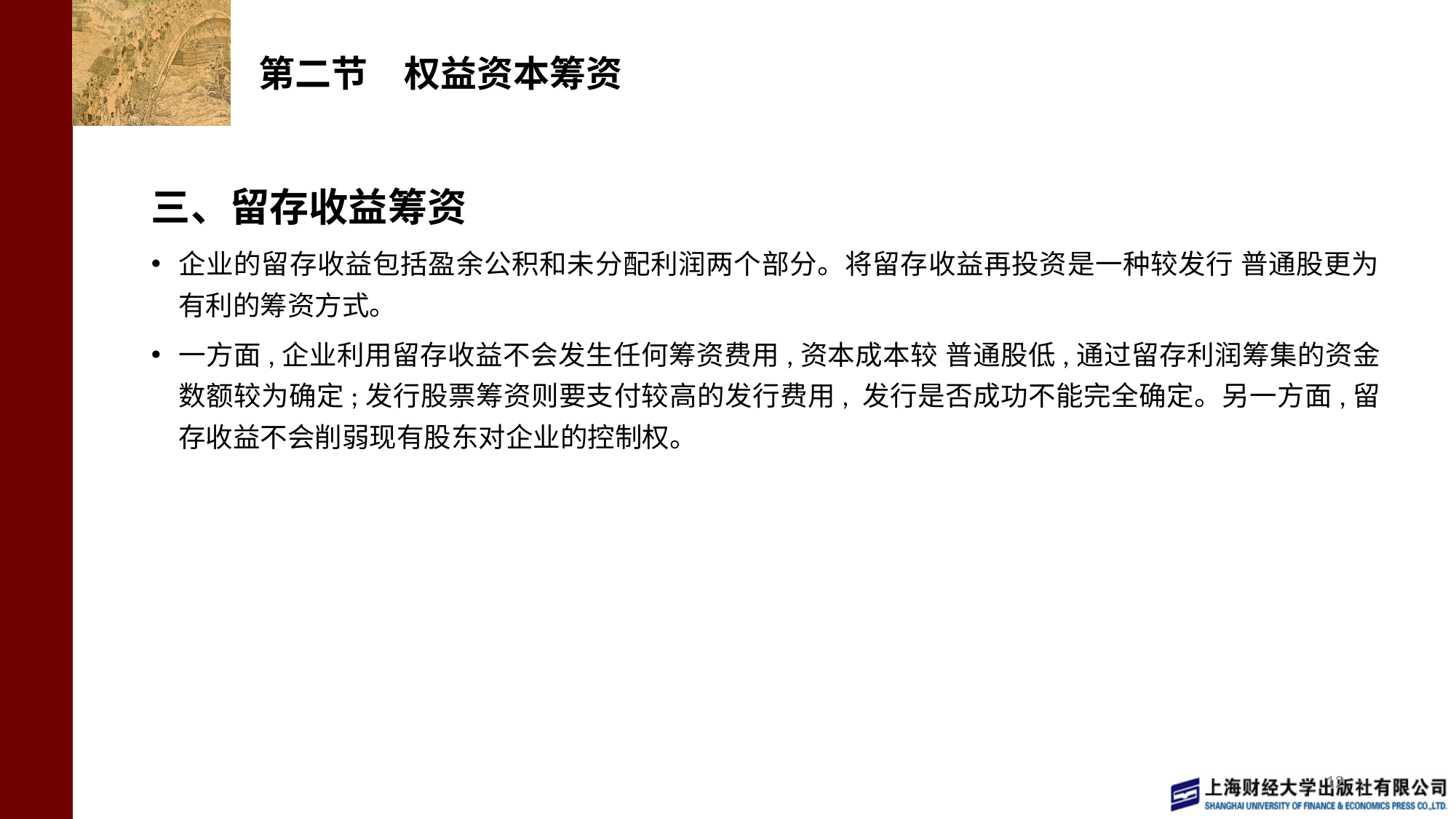

# 第二节　权益资本筹资
三、留存收益筹资
企业的留存收益包括盈余公积和未分配利润两个部分。将留存收益再投资是一种较发行 普通股更为有利的筹资方式。
一方面,企业利用留存收益不会发生任何筹资费用,资本成本较 普通股低,通过留存利润筹集的资金数额较为确定;发行股票筹资则要支付较高的发行费用, 发行是否成功不能完全确定。另一方面,留存收益不会削弱现有股东对企业的控制权。

12